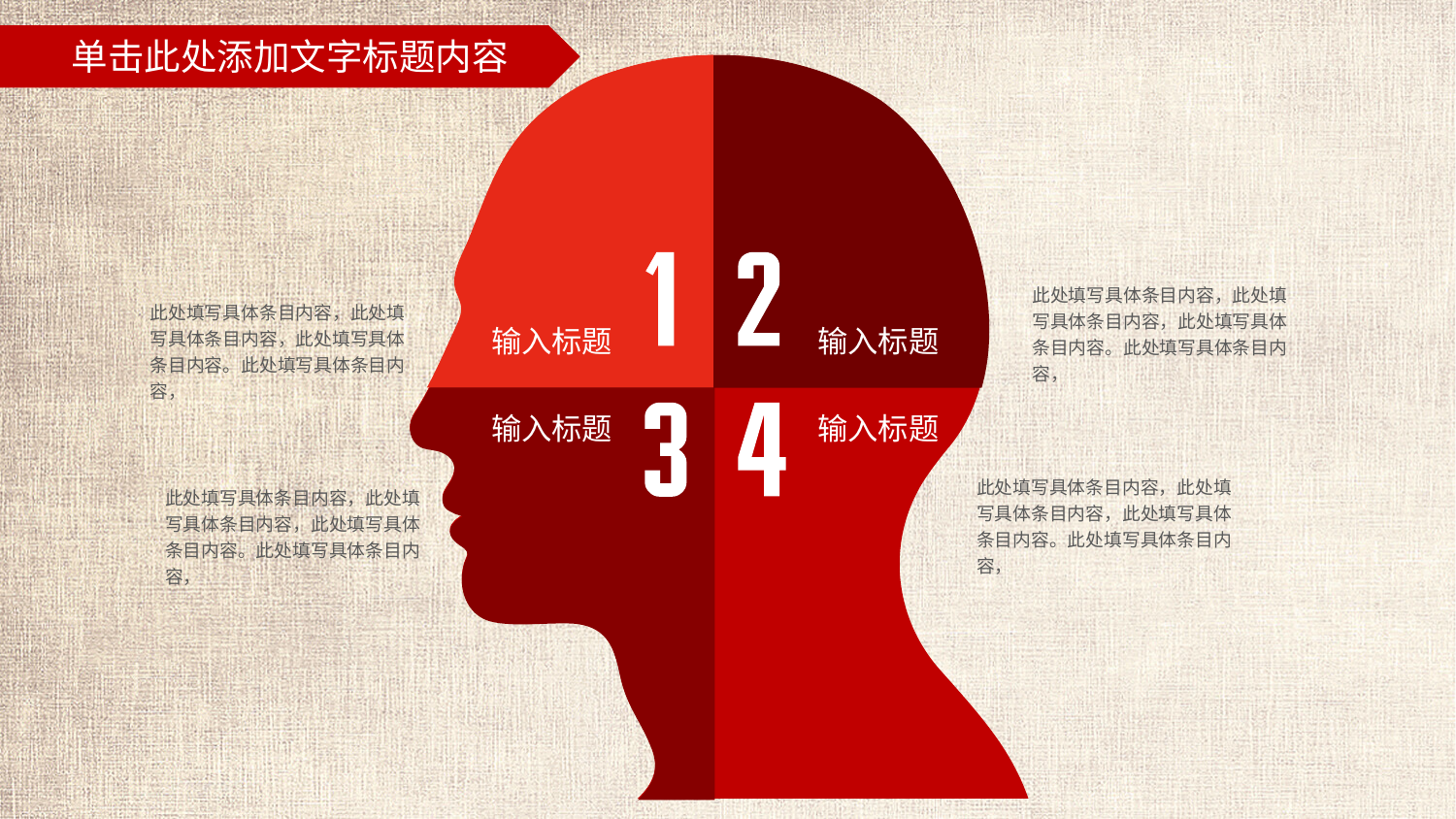

此处填写具体条目内容，此处填写具体条目内容，此处填写具体条目内容。此处填写具体条目内容，
此处填写具体条目内容，此处填写具体条目内容，此处填写具体条目内容。此处填写具体条目内容，
输入标题
输入标题
输入标题

输入标题
此处填写具体条目内容，此处填写具体条目内容，此处填写具体条目内容。此处填写具体条目内容，
此处填写具体条目内容，此处填写具体条目内容，此处填写具体条目内容。此处填写具体条目内容，